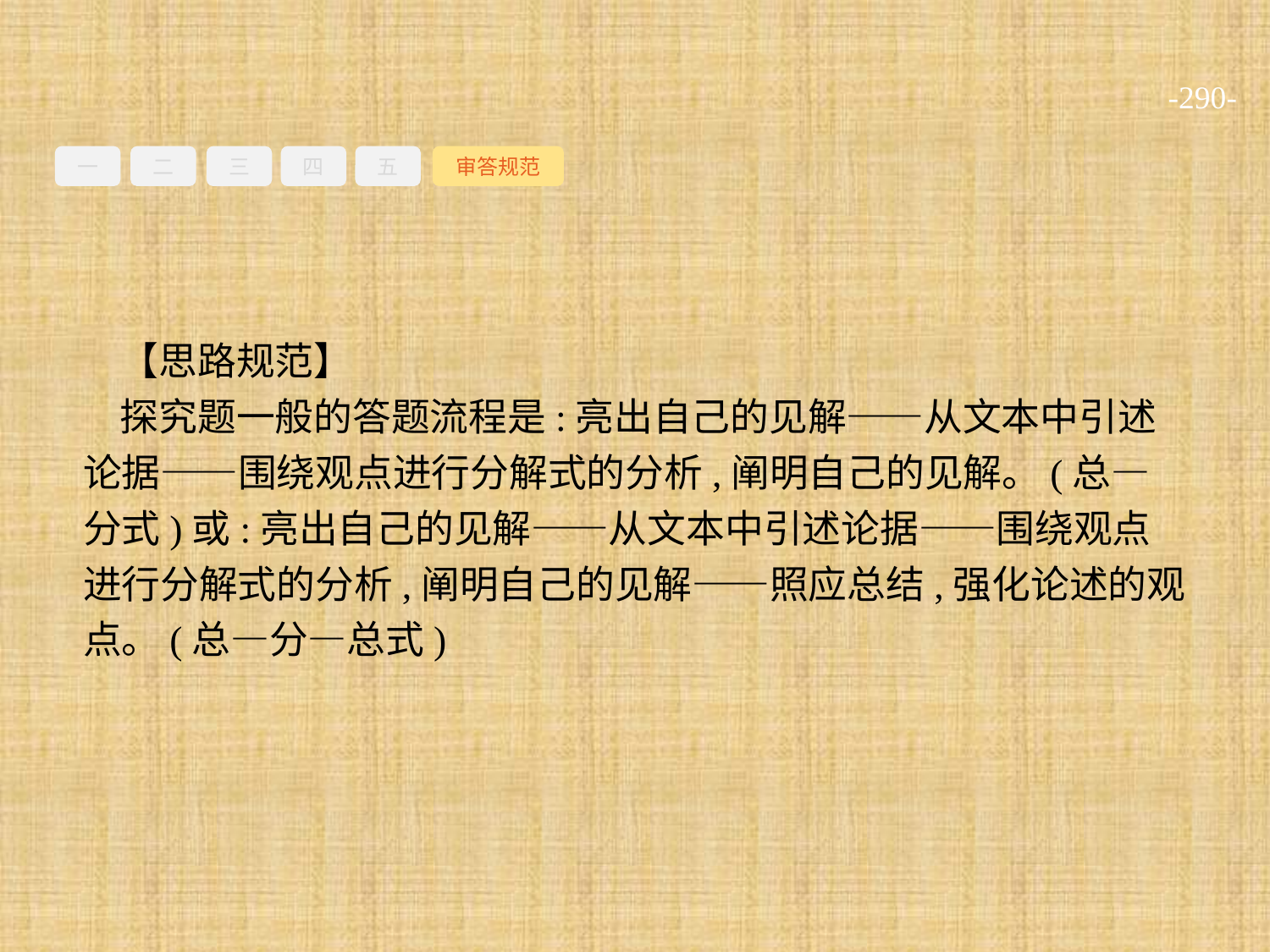

-290-
一
二
三
四
五
审答规范
【思路规范】
探究题一般的答题流程是:亮出自己的见解——从文本中引述论据——围绕观点进行分解式的分析,阐明自己的见解。(总—分式)或:亮出自己的见解——从文本中引述论据——围绕观点进行分解式的分析,阐明自己的见解——照应总结,强化论述的观点。(总—分—总式)